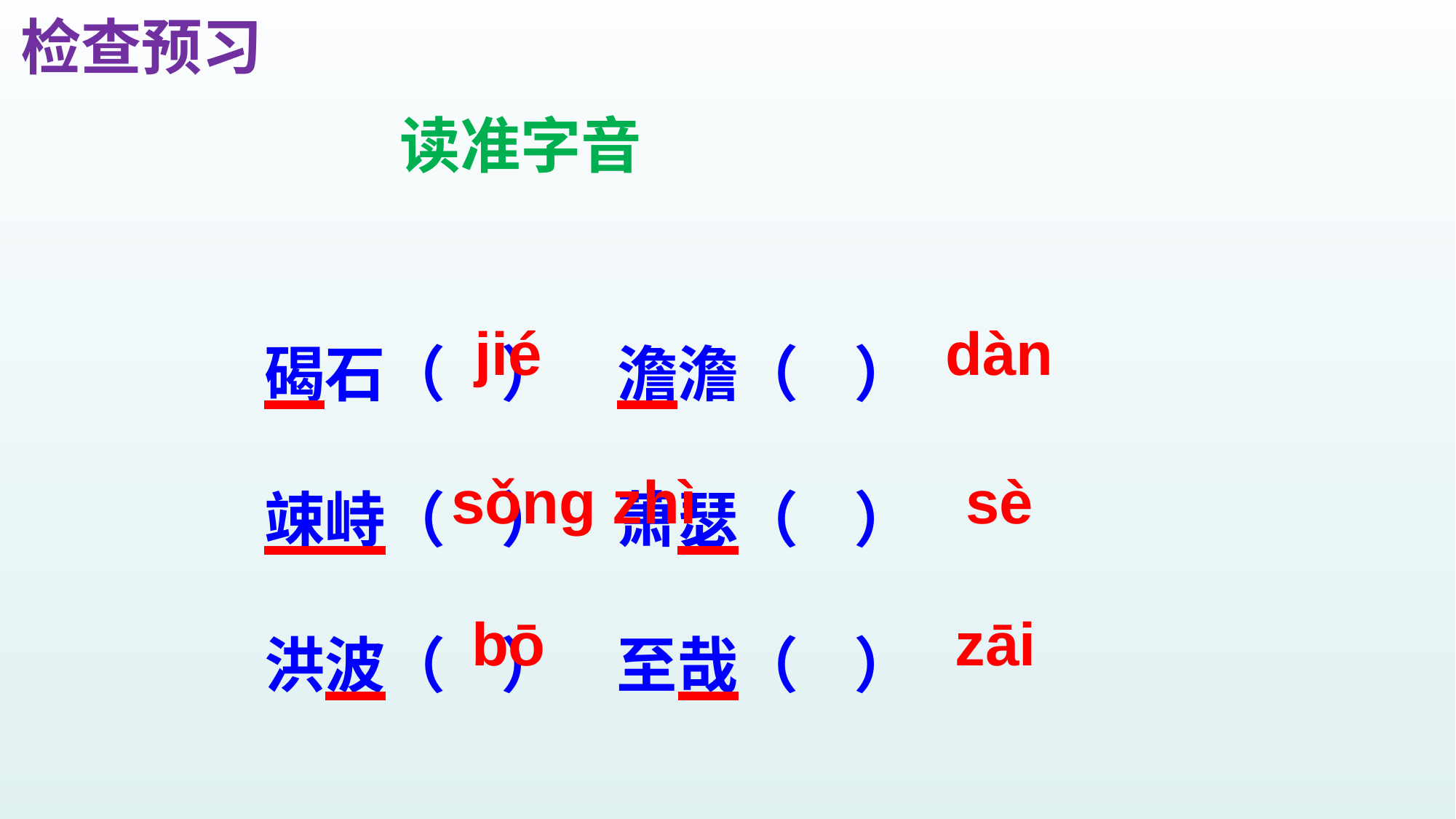

检查预习
读准字音
碣石（    ）    澹澹（    ）
竦峙（    ）    萧瑟（    ）
洪波（    ）    至哉（    ）
jié
dàn
sǒnɡ zhì
sè
bō
zāi